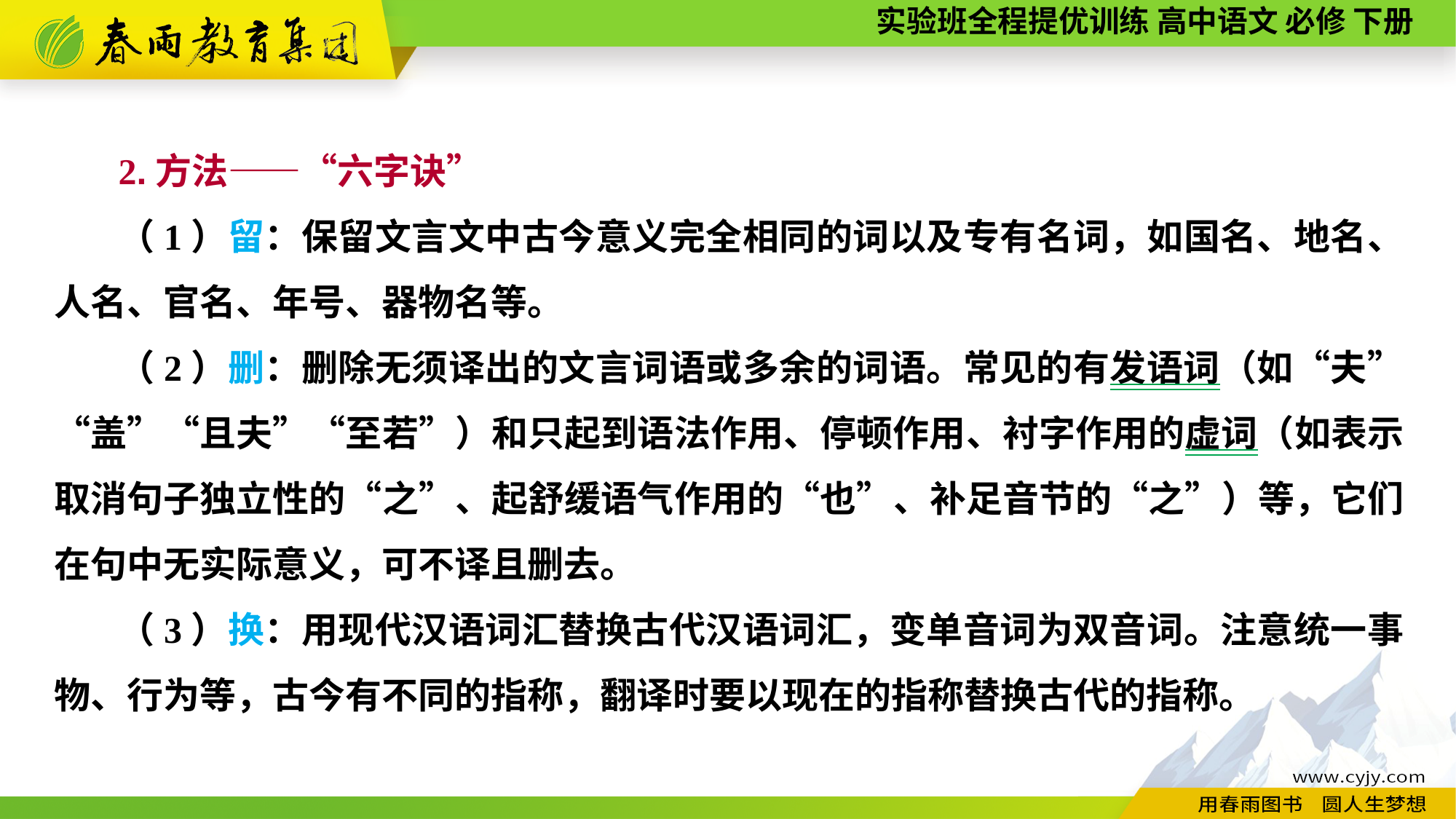

2.方法——“六字诀”
（1）留：保留文言文中古今意义完全相同的词以及专有名词，如国名、地名、人名、官名、年号、器物名等。
（2）删：删除无须译出的文言词语或多余的词语。常见的有发语词（如“夫”“盖”“且夫”“至若”）和只起到语法作用、停顿作用、衬字作用的虚词（如表示取消句子独立性的“之”、起舒缓语气作用的“也”、补足音节的“之”）等，它们在句中无实际意义，可不译且删去。
（3）换：用现代汉语词汇替换古代汉语词汇，变单音词为双音词。注意统一事物、行为等，古今有不同的指称，翻译时要以现在的指称替换古代的指称。